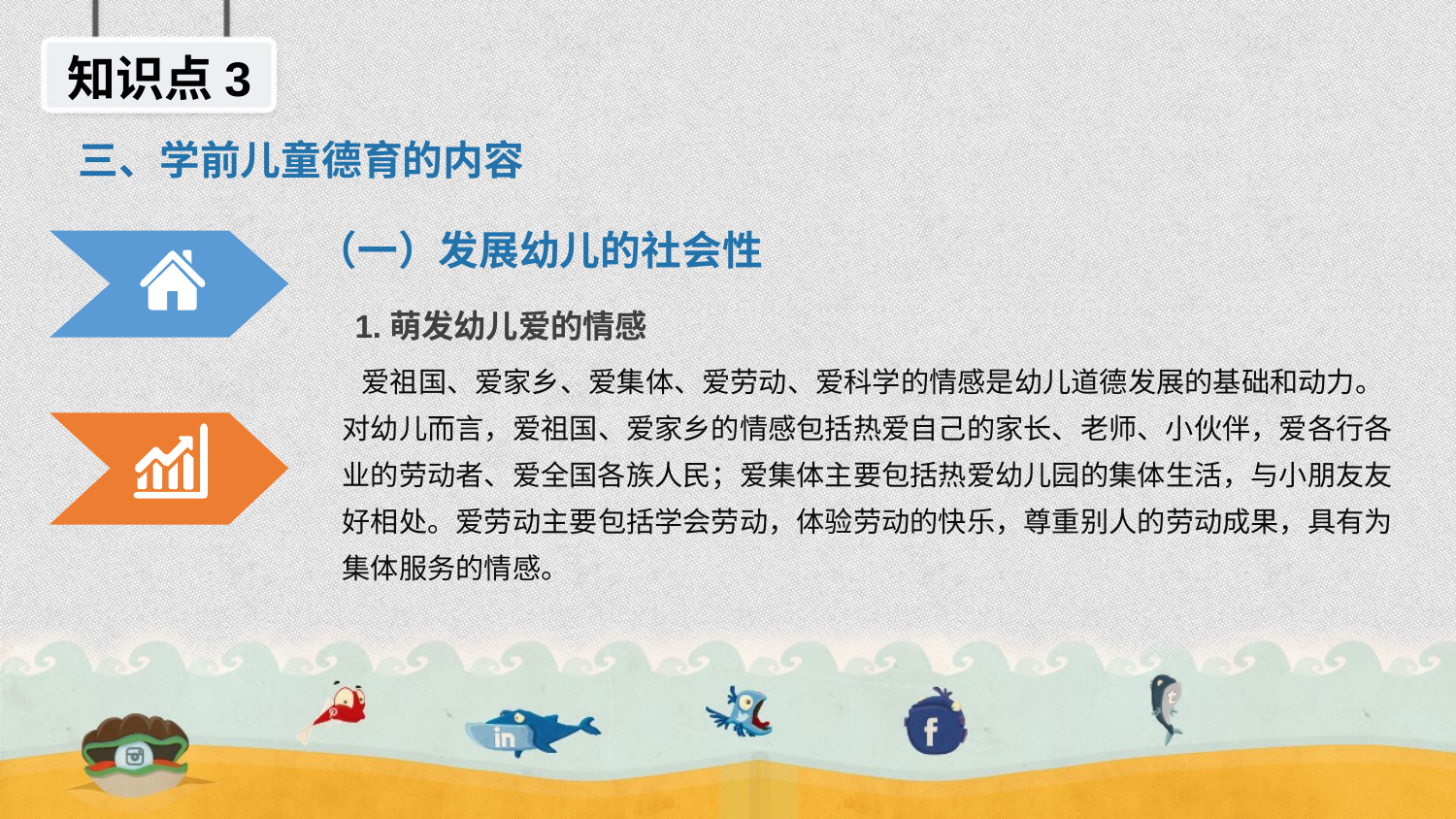

知识点3
三、学前儿童德育的内容
（一）发展幼儿的社会性

1.萌发幼儿爱的情感
  爱祖国、爱家乡、爱集体、爱劳动、爱科学的情感是幼儿道德发展的基础和动力。对幼儿而言，爱祖国、爱家乡的情感包括热爱自己的家长、老师、小伙伴，爱各行各业的劳动者、爱全国各族人民；爱集体主要包括热爱幼儿园的集体生活，与小朋友友好相处。爱劳动主要包括学会劳动，体验劳动的快乐，尊重别人的劳动成果，具有为集体服务的情感。